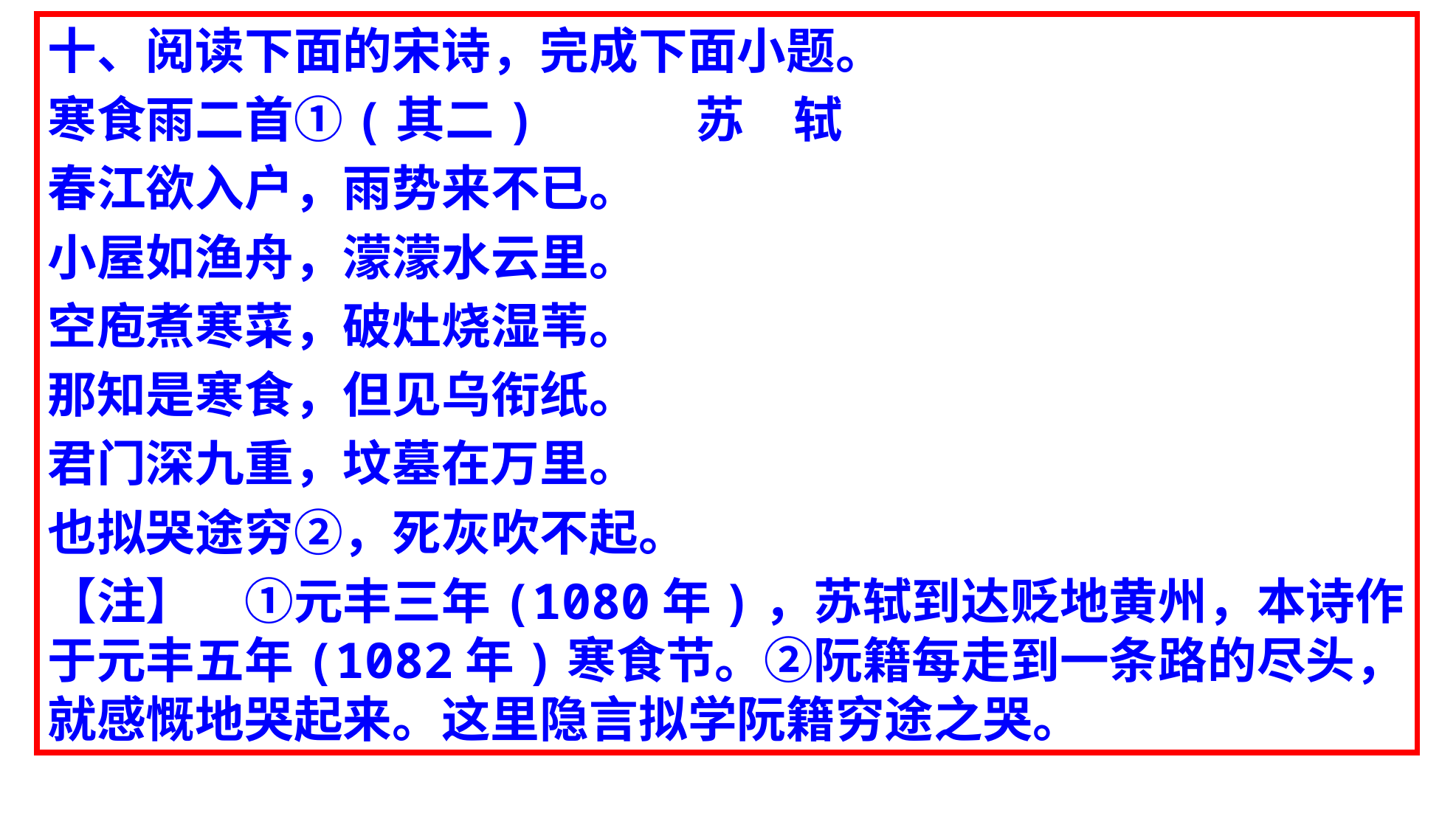

十、阅读下面的宋诗，完成下面小题。
寒食雨二首①(其二)     苏　轼
春江欲入户，雨势来不已。
小屋如渔舟，濛濛水云里。
空庖煮寒菜，破灶烧湿苇。
那知是寒食，但见乌衔纸。
君门深九重，坟墓在万里。
也拟哭途穷②，死灰吹不起。
【注】　①元丰三年(1080年)，苏轼到达贬地黄州，本诗作于元丰五年(1082年)寒食节。②阮籍每走到一条路的尽头，就感慨地哭起来。这里隐言拟学阮籍穷途之哭。